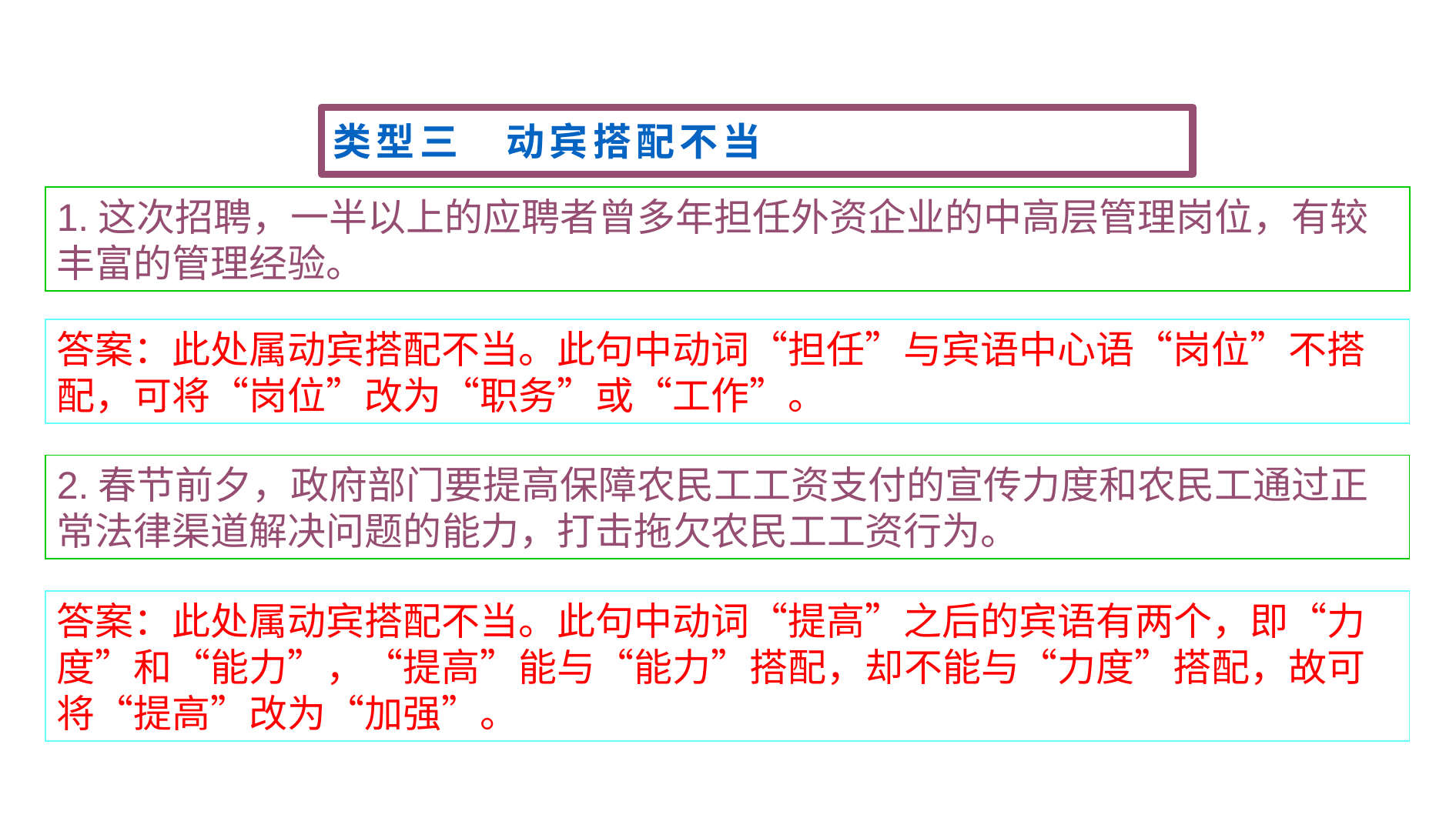

类型三　动宾搭配不当
1.这次招聘，一半以上的应聘者曾多年担任外资企业的中高层管理岗位，有较丰富的管理经验。
答案：此处属动宾搭配不当。此句中动词“担任”与宾语中心语“岗位”不搭配，可将“岗位”改为“职务”或“工作”。

2.春节前夕，政府部门要提高保障农民工工资支付的宣传力度和农民工通过正常法律渠道解决问题的能力，打击拖欠农民工工资行为。
答案：此处属动宾搭配不当。此句中动词“提高”之后的宾语有两个，即“力度”和“能力”，“提高”能与“能力”搭配，却不能与“力度”搭配，故可将“提高”改为“加强”。